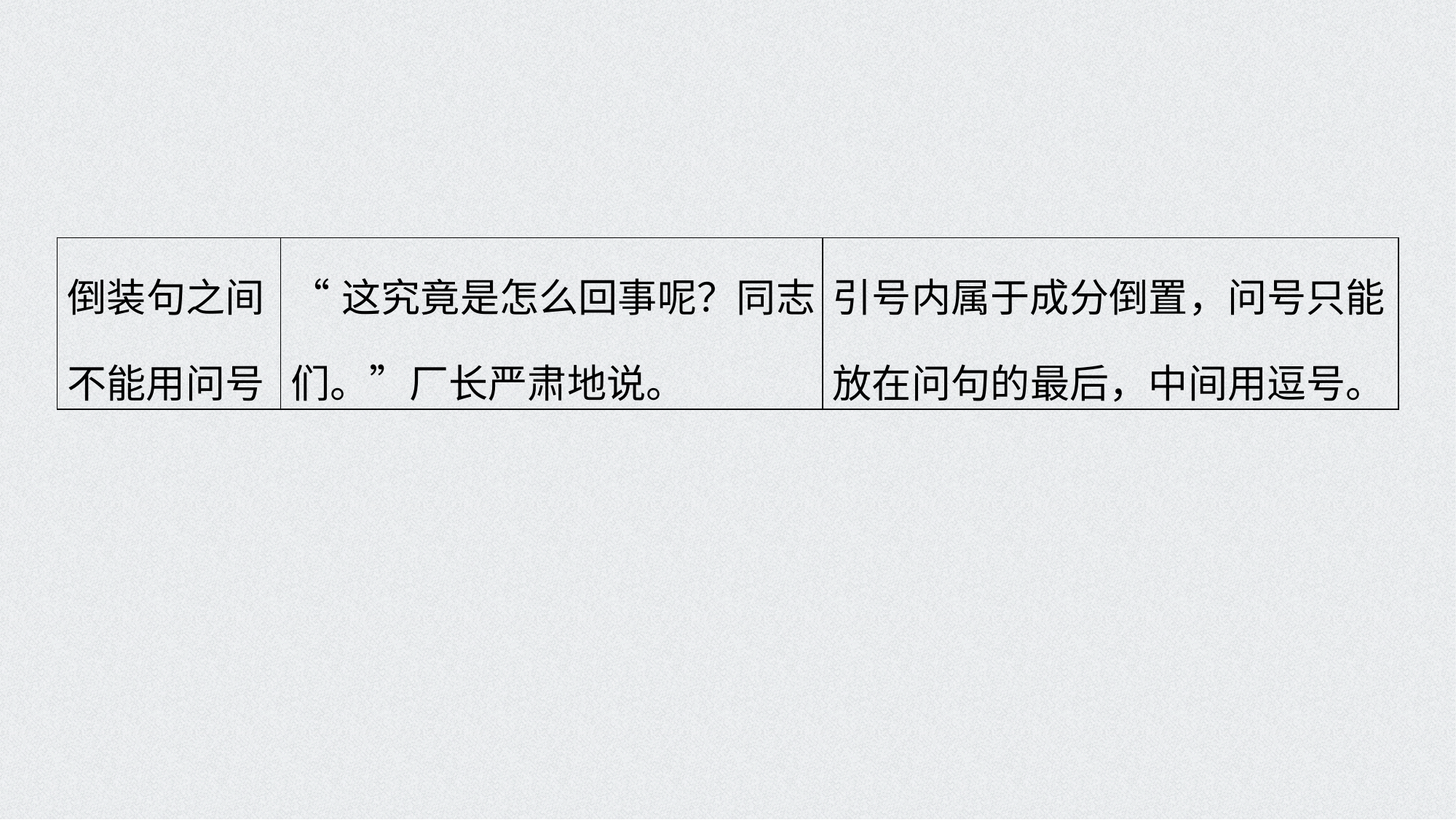

| 倒装句之间不能用问号 | “这究竟是怎么回事呢？同志们。”厂长严肃地说。 | 引号内属于成分倒置，问号只能放在问句的最后，中间用逗号。 |
| --- | --- | --- |